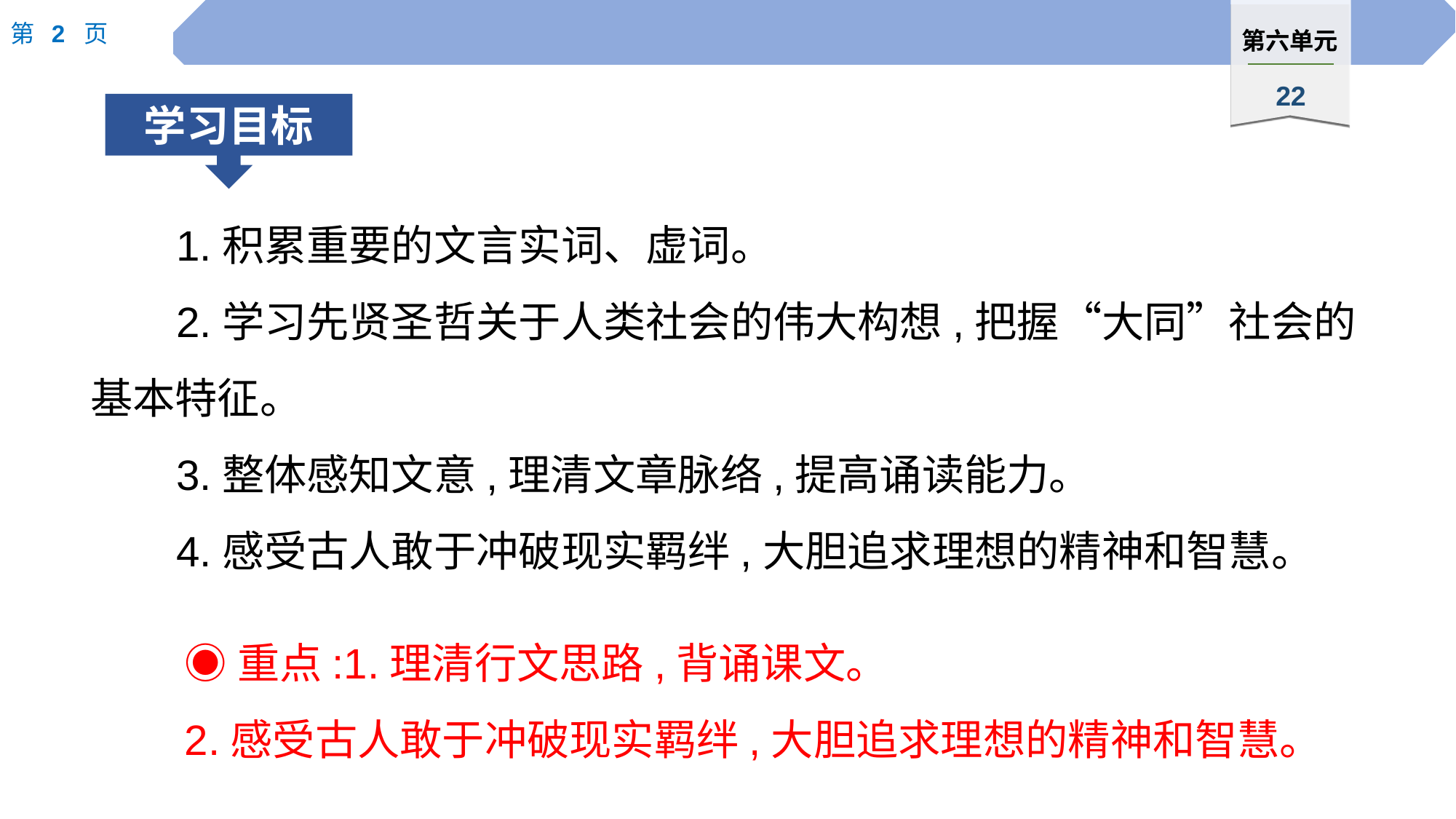

1.积累重要的文言实词、虚词。
2.学习先贤圣哲关于人类社会的伟大构想,把握“大同”社会的基本特征。
3.整体感知文意,理清文章脉络,提高诵读能力。
4.感受古人敢于冲破现实羁绊,大胆追求理想的精神和智慧。
◉重点:1.理清行文思路,背诵课文。
2.感受古人敢于冲破现实羁绊,大胆追求理想的精神和智慧。